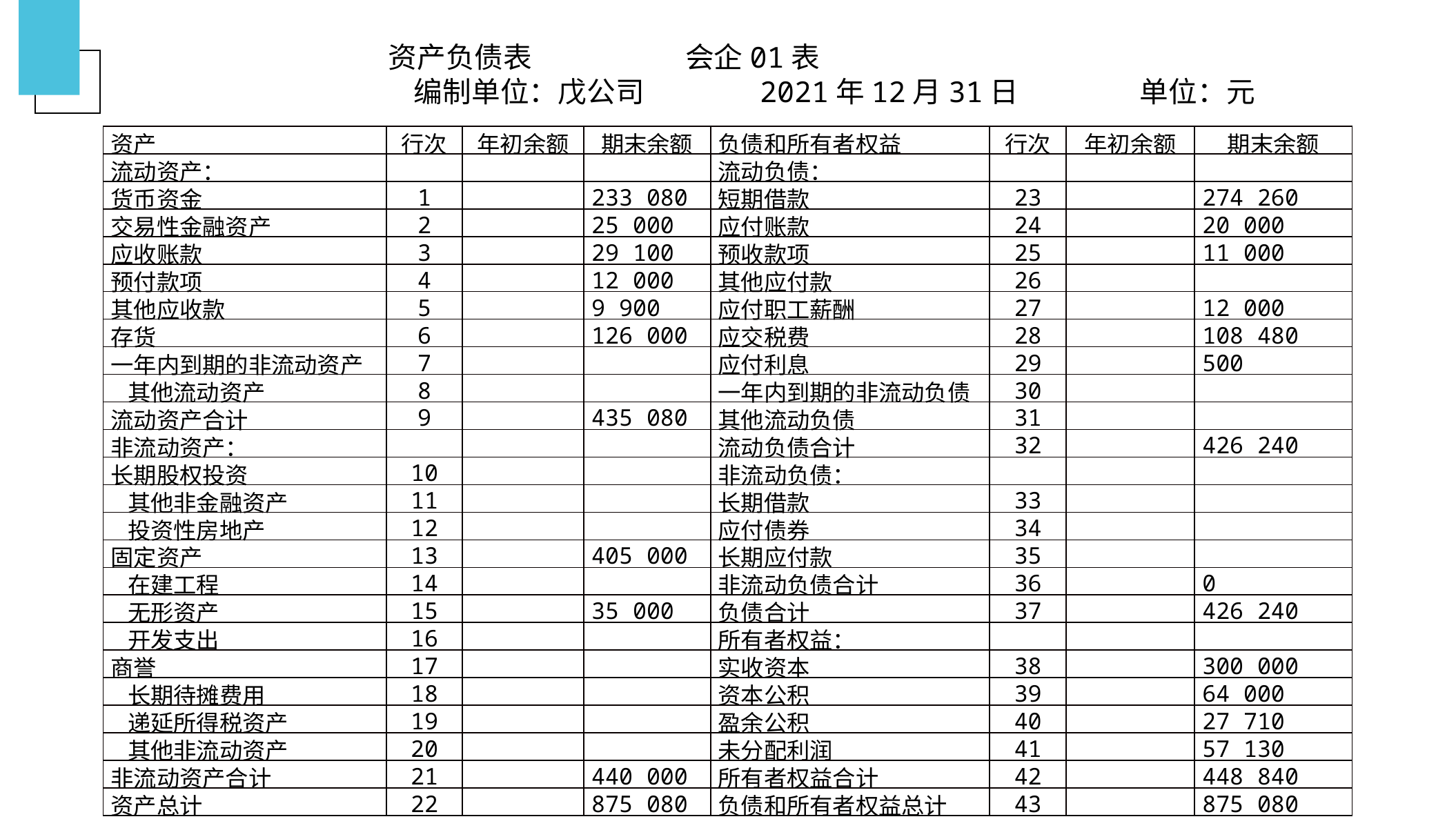

资产负债表                        会企01表
编制单位：戊公司                 2021年12月31日                   单位：元

【例9-1】
（二）银行存款的清查
| 资产 | 行次 | 年初余额 | 期末余额 | 负债和所有者权益 | 行次 | 年初余额 | 期末余额 |
| --- | --- | --- | --- | --- | --- | --- | --- |
| 流动资产： |  |  |  | 流动负债： |  |  |  |
| 货币资金 | 1 |  | 233 080 | 短期借款 | 23 |  | 274 260 |
| 交易性金融资产 | 2 |  | 25 000 | 应付账款 | 24 |  | 20 000 |
| 应收账款 | 3 |  | 29 100 | 预收款项 | 25 |  | 11 000 |
| 预付款项 | 4 |  | 12 000 | 其他应付款 | 26 |  |  |
| 其他应收款 | 5 |  | 9 900 | 应付职工薪酬 | 27 |  | 12 000 |
| 存货 | 6 |  | 126 000 | 应交税费 | 28 |  | 108 480 |
| 一年内到期的非流动资产 | 7 |  |  | 应付利息 | 29 |  | 500 |
| 其他流动资产 | 8 |  |  | 一年内到期的非流动负债 | 30 |  |  |
| 流动资产合计 | 9 |  | 435 080 | 其他流动负债 | 31 |  |  |
| 非流动资产： |  |  |  | 流动负债合计 | 32 |  | 426 240 |
| 长期股权投资 | 10 |  |  | 非流动负债： |  |  |  |
| 其他非金融资产 | 11 |  |  | 长期借款 | 33 |  |  |
| 投资性房地产 | 12 |  |  | 应付债券 | 34 |  |  |
| 固定资产 | 13 |  | 405 000 | 长期应付款 | 35 |  |  |
| 在建工程 | 14 |  |  | 非流动负债合计 | 36 |  | 0 |
| 无形资产 | 15 |  | 35 000 | 负债合计 | 37 |  | 426 240 |
| 开发支出 | 16 |  |  | 所有者权益： |  |  |  |
| 商誉 | 17 |  |  | 实收资本 | 38 |  | 300 000 |
| 长期待摊费用 | 18 |  |  | 资本公积 | 39 |  | 64 000 |
| 递延所得税资产 | 19 |  |  | 盈余公积 | 40 |  | 27 710 |
| 其他非流动资产 | 20 |  |  | 未分配利润 | 41 |  | 57 130 |
| 非流动资产合计 | 21 |  | 440 000 | 所有者权益合计 | 42 |  | 448 840 |
| 资产总计 | 22 |  | 875 080 | 负债和所有者权益总计 | 43 |  | 875 080 |